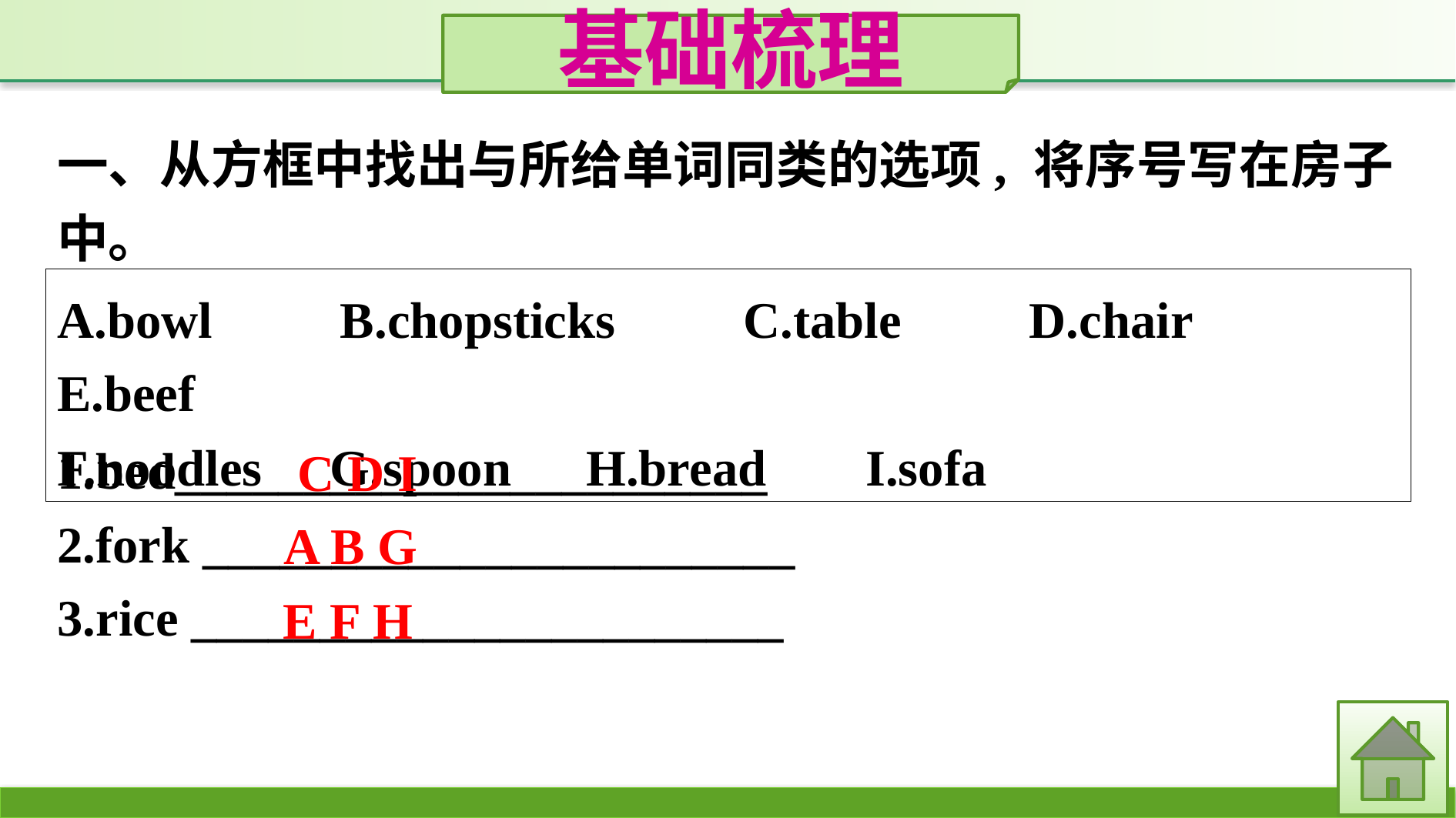

基础梳理
一、从方框中找出与所给单词同类的选项, 将序号写在房子中。
A.bowl　　B.chopsticks　　C.table　　D.chair　　E.beef
F.noodles	G.spoon	H.bread	I.sofa
1.bed_______________________
2.fork _______________________
3.rice _______________________
C D I
A B G
E F H